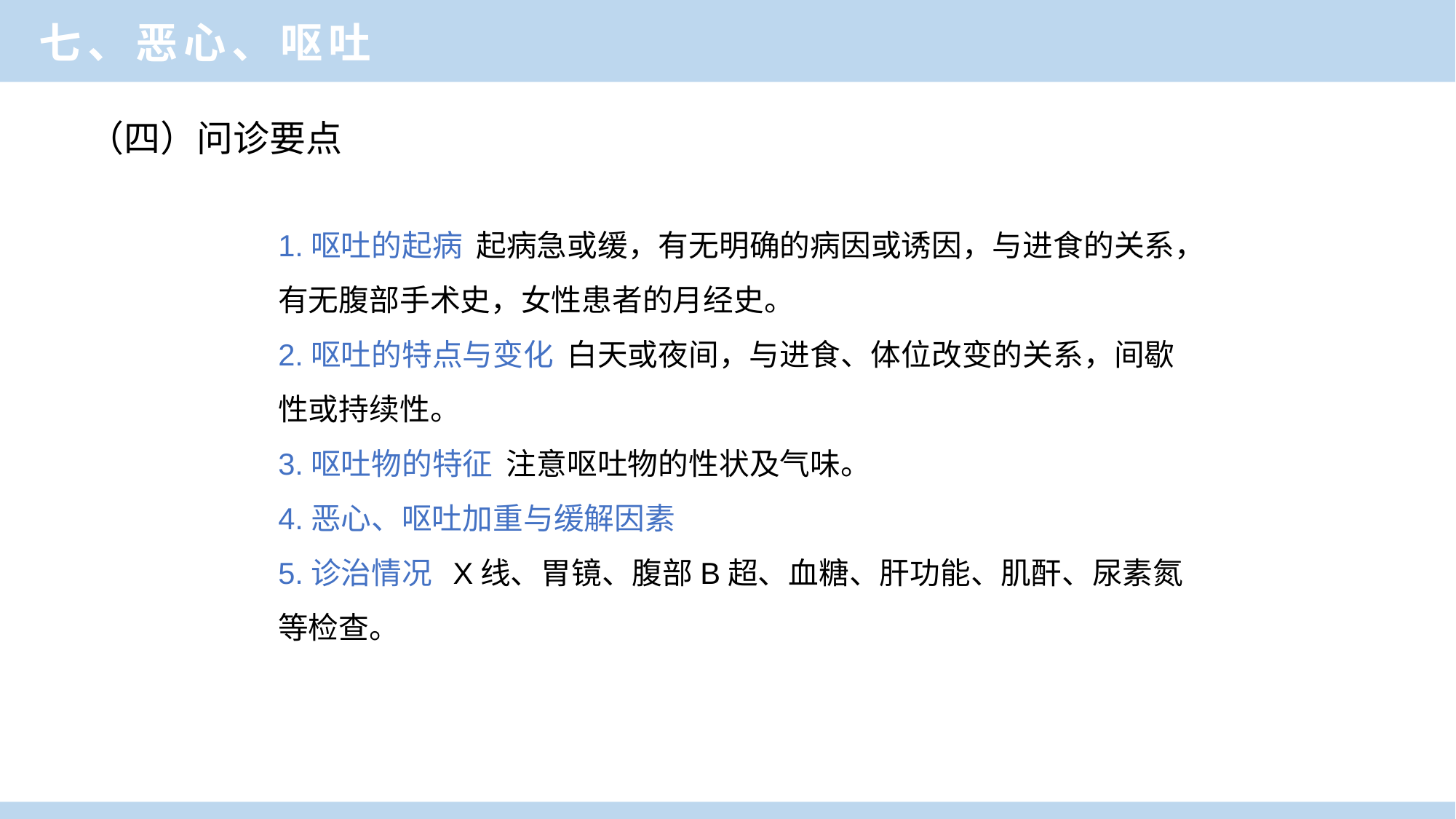

七、恶心、呕吐
（四）问诊要点
1.呕吐的起病  起病急或缓，有无明确的病因或诱因，与进食的关系，有无腹部手术史，女性患者的月经史。
2.呕吐的特点与变化  白天或夜间，与进食、体位改变的关系，间歇性或持续性。
3.呕吐物的特征  注意呕吐物的性状及气味。
4.恶心、呕吐加重与缓解因素
5.诊治情况  X线、胃镜、腹部B超、血糖、肝功能、肌酐、尿素氮等检查。